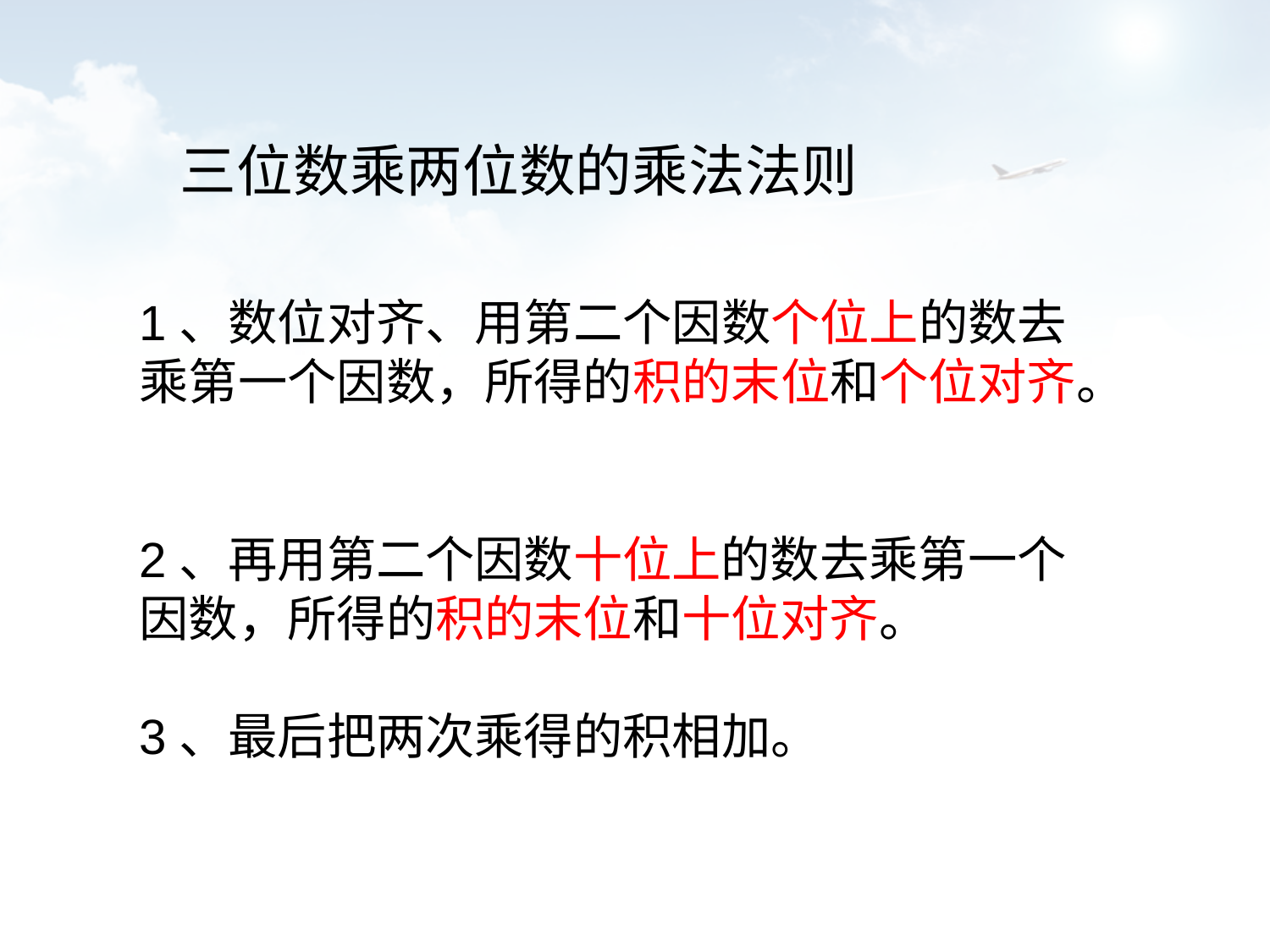

三位数乘两位数的乘法法则
1、数位对齐、用第二个因数个位上的数去乘第一个因数，所得的积的末位和个位对齐。
2、再用第二个因数十位上的数去乘第一个因数，所得的积的末位和十位对齐。
3、最后把两次乘得的积相加。